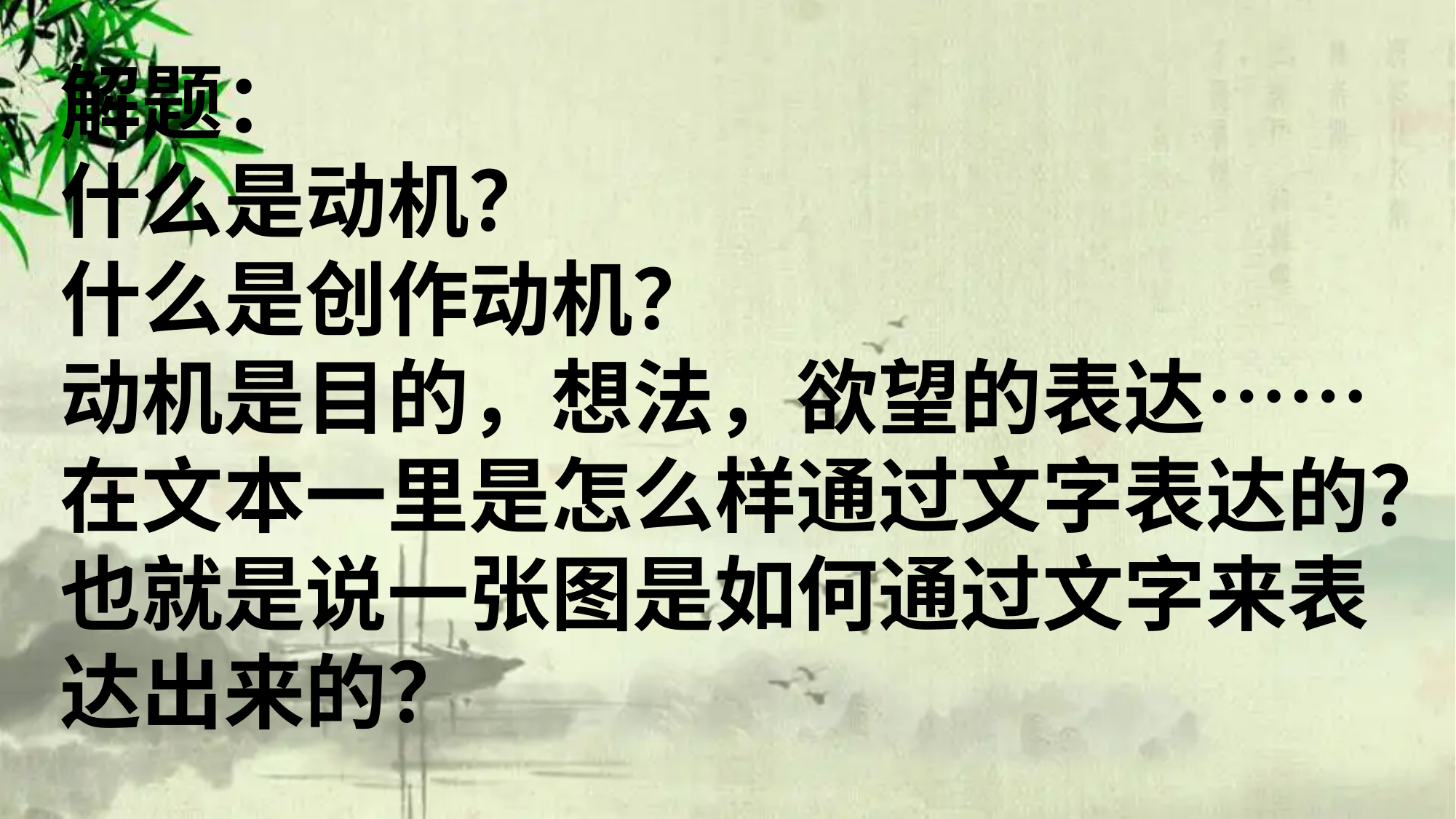

解题：
什么是动机？
什么是创作动机？
动机是目的，想法，欲望的表达……在文本一里是怎么样通过文字表达的？也就是说一张图是如何通过文字来表达出来的？